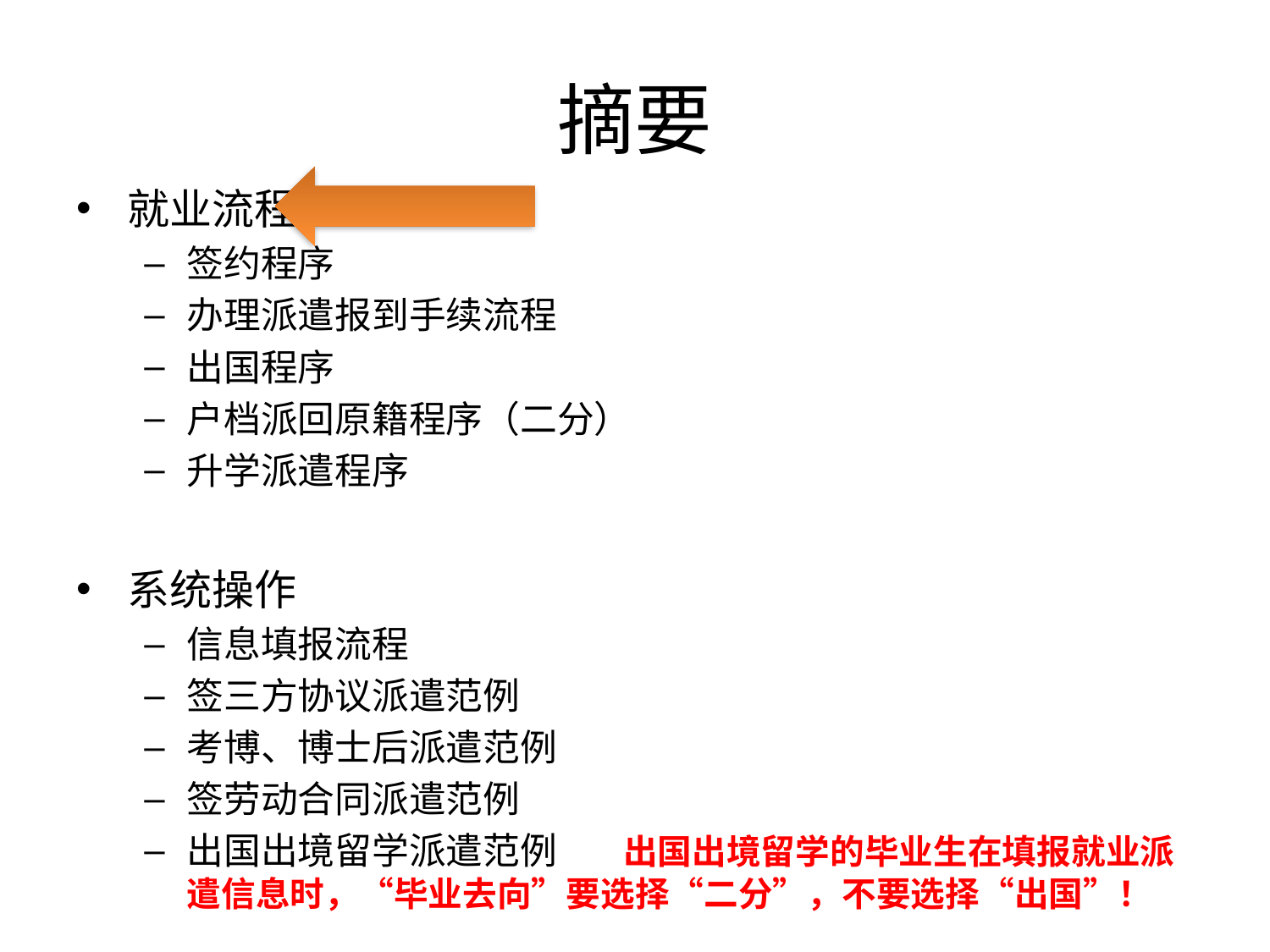

# 摘要

就业流程
签约程序
办理派遣报到手续流程
出国程序
户档派回原籍程序（二分）
升学派遣程序

系统操作
信息填报流程
签三方协议派遣范例
考博、博士后派遣范例
签劳动合同派遣范例
出国出境留学派遣范例        出国出境留学的毕业生在填报就业派遣信息时，“毕业去向”要选择“二分”，不要选择“出国”！